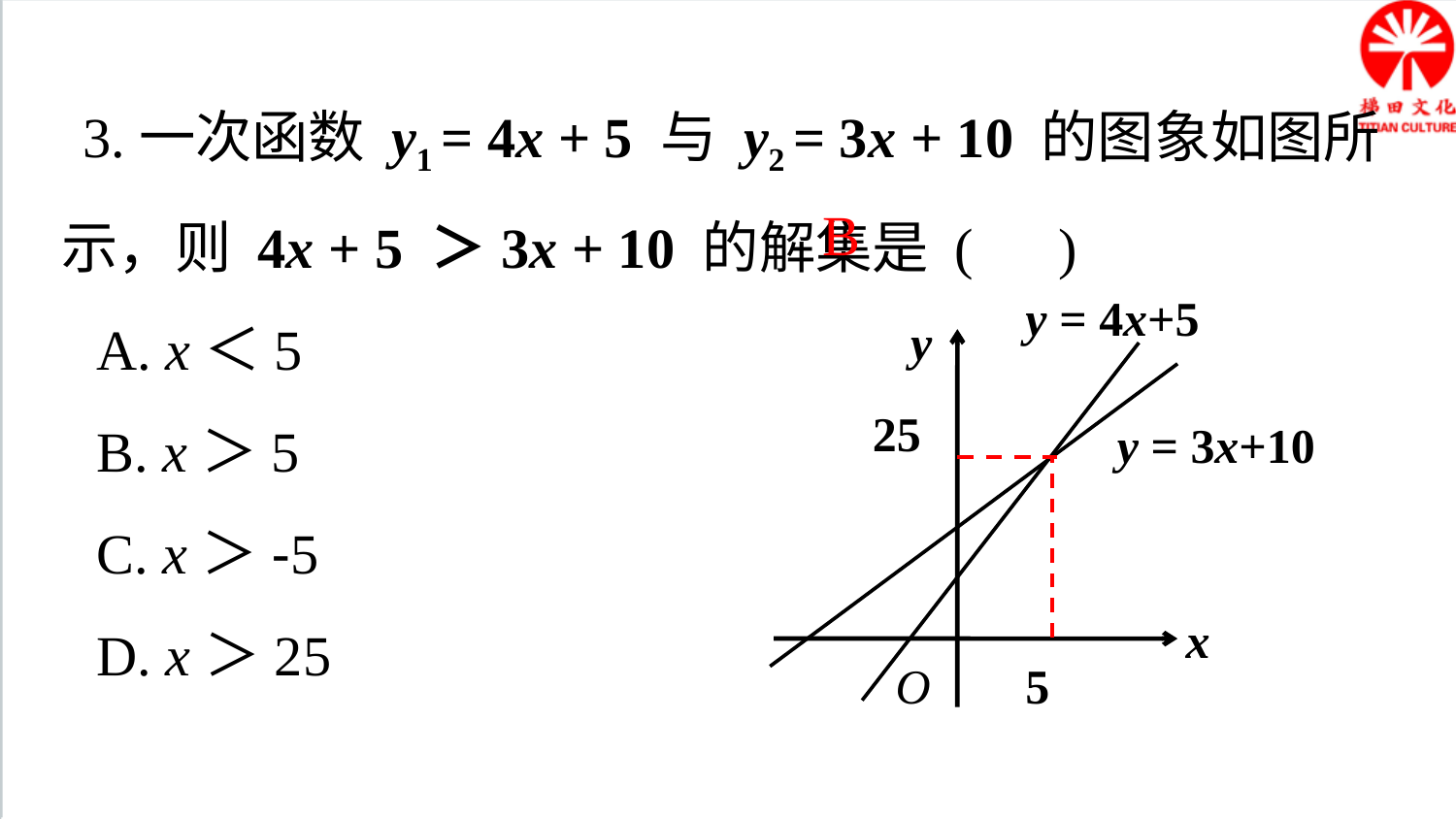

3.一次函数 y1 = 4x + 5 与 y2 = 3x + 10 的图象如图所示，则 4x + 5 ＞3x + 10 的解集是 (      )
 A. x＜5
 B. x＞5
 C. x＞-5
 D. x＞25
B
y = 4x+5
y

25
y = 3x+10
x

O
5